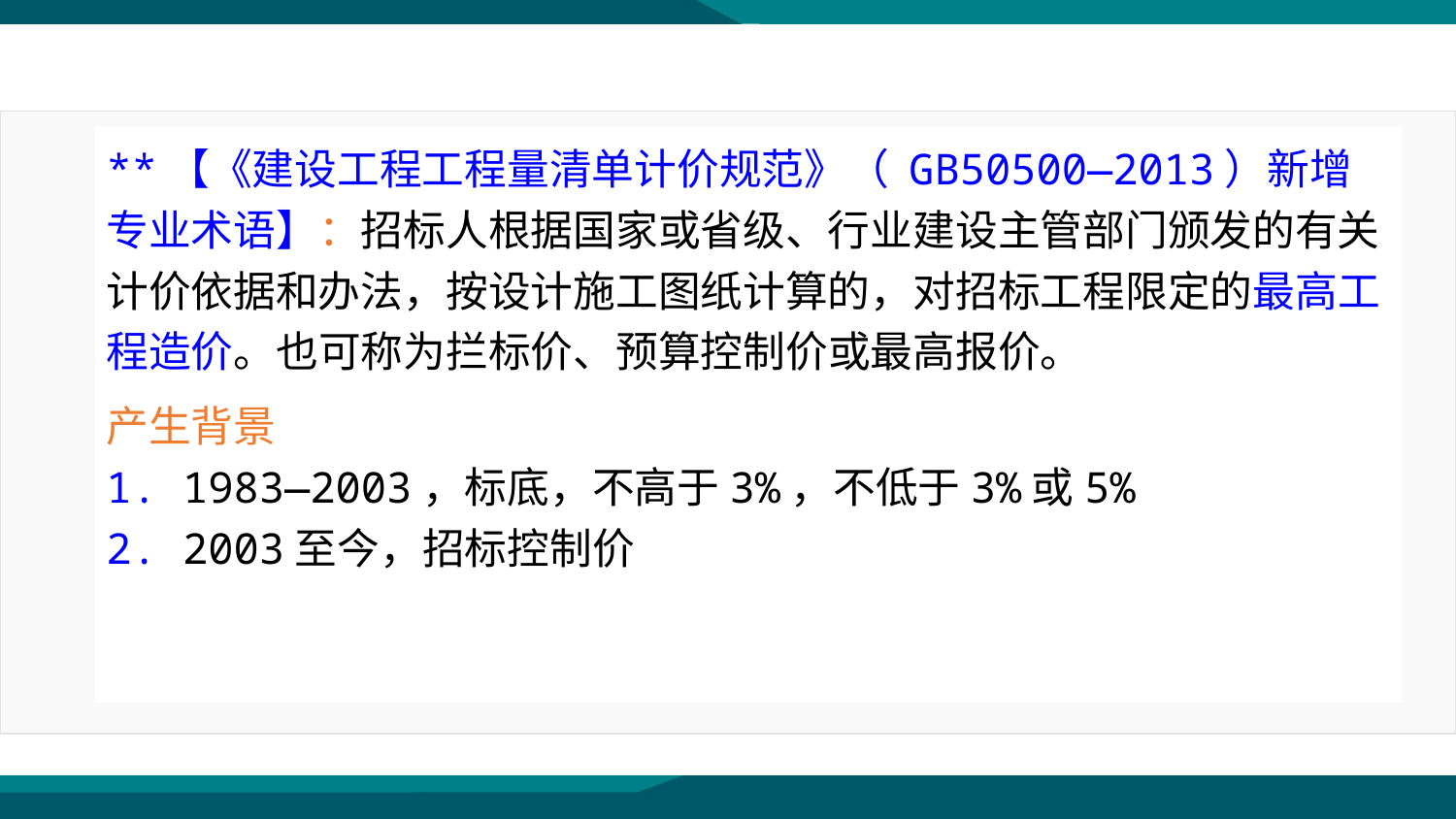

**【《建设工程工程量清单计价规范》（ GB50500—2013）新增专业术语】：招标人根据国家或省级、行业建设主管部门颁发的有关计价依据和办法，按设计施工图纸计算的，对招标工程限定的最高工程造价。也可称为拦标价、预算控制价或最高报价。
产生背景
1. 1983—2003，标底，不高于3%，不低于3%或5%
2. 2003至今，招标控制价